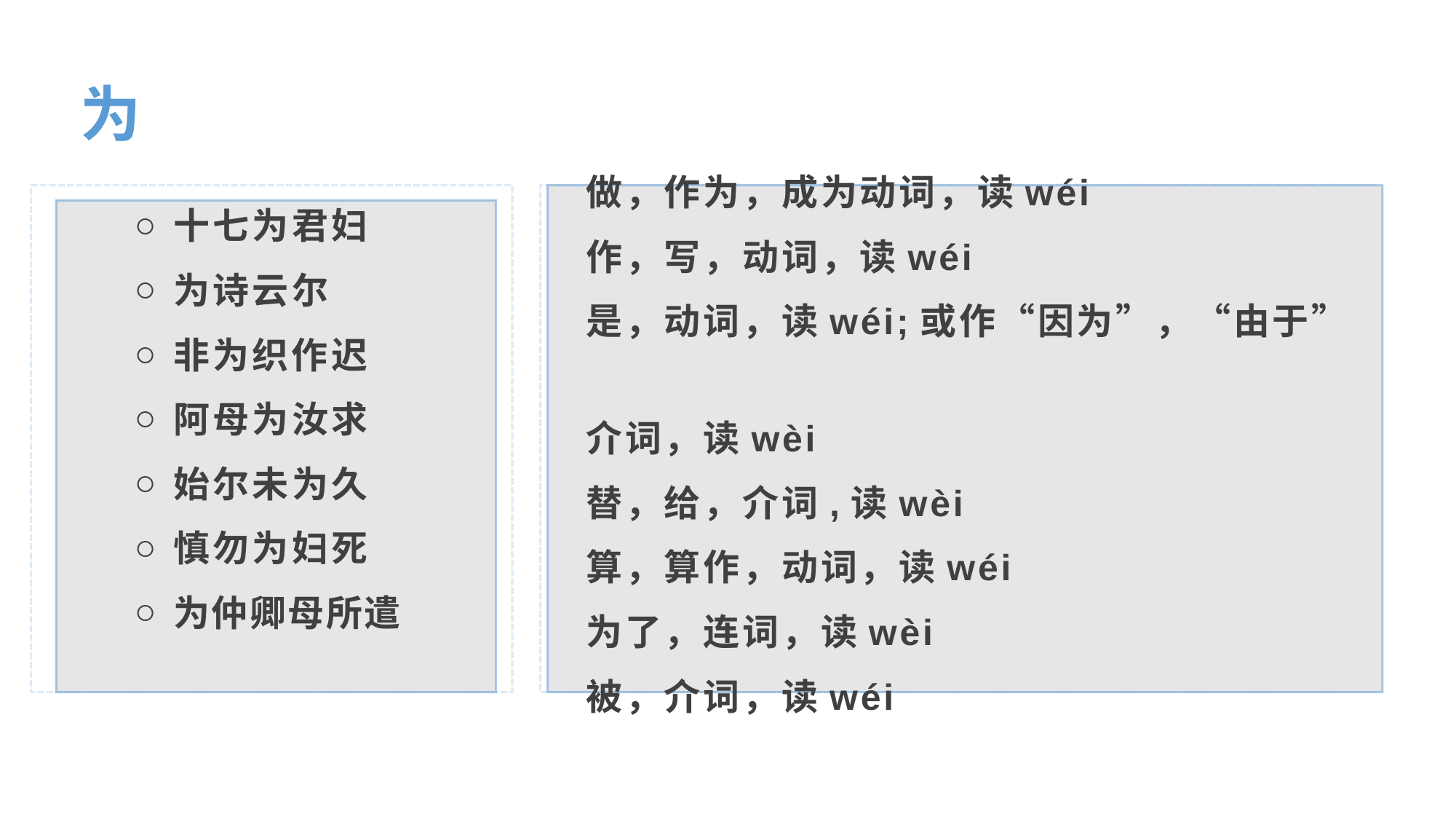

为

十七为君妇
为诗云尔
非为织作迟
阿母为汝求
始尔未为久
慎勿为妇死
为仲卿母所遣

做，作为，成为动词，读wéi
作，写，动词，读wéi
是，动词，读wéi;或作“因为”，“由于”
介词，读wèi
替，给，介词,读wèi
算，算作，动词，读wéi
为了，连词，读wèi
被，介词，读wéi